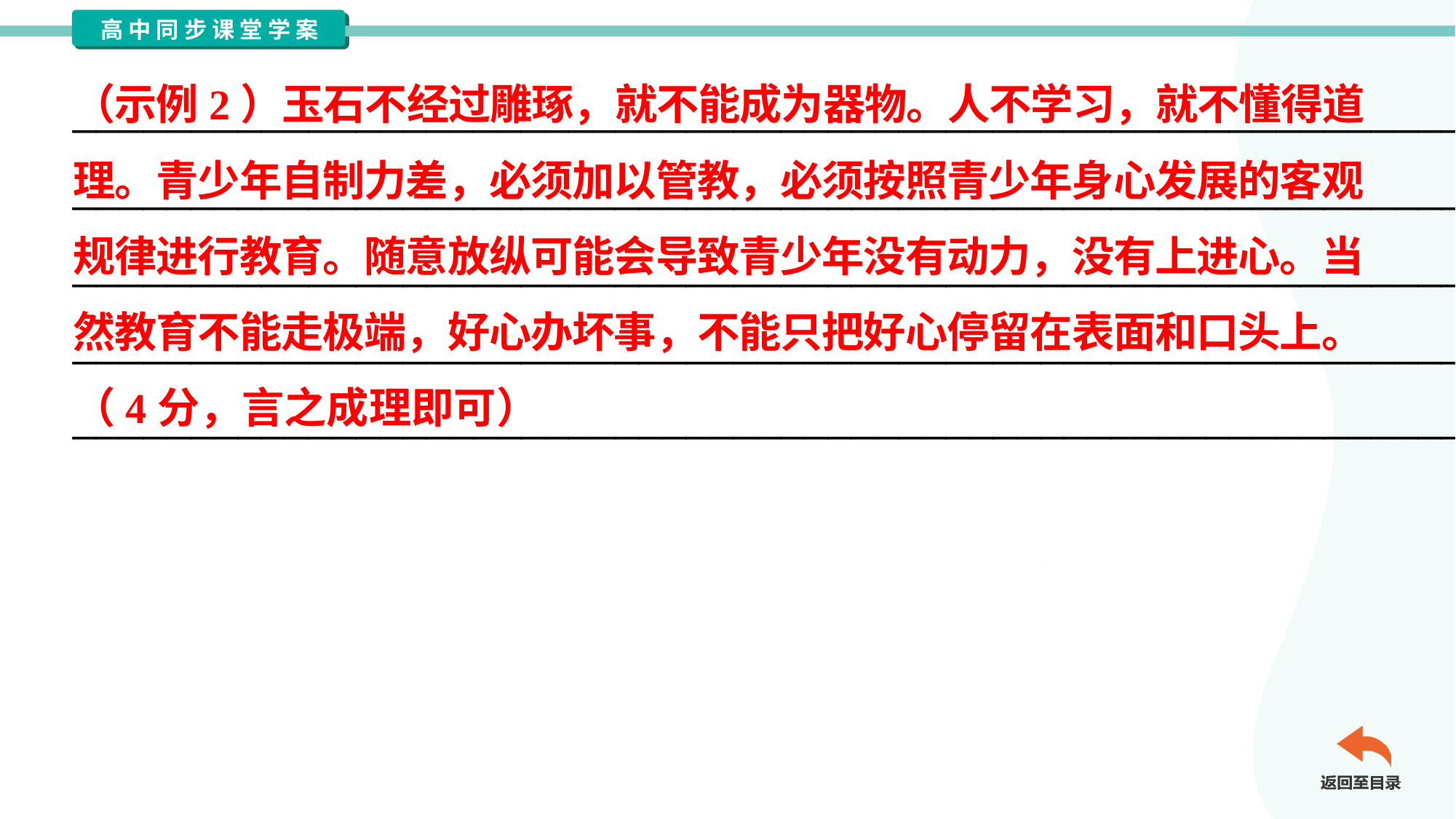

（示例2）玉石不经过雕琢，就不能成为器物。人不学习，就不懂得道
理。青少年自制力差，必须加以管教，必须按照青少年身心发展的客观
规律进行教育。随意放纵可能会导致青少年没有动力，没有上进心。当
然教育不能走极端，好心办坏事，不能只把好心停留在表面和口头上。
（4分，言之成理即可）
_____________________________________________________________
_____________________________________________________________
_____________________________________________________________
_____________________________________________________________
_____________________________________________________________